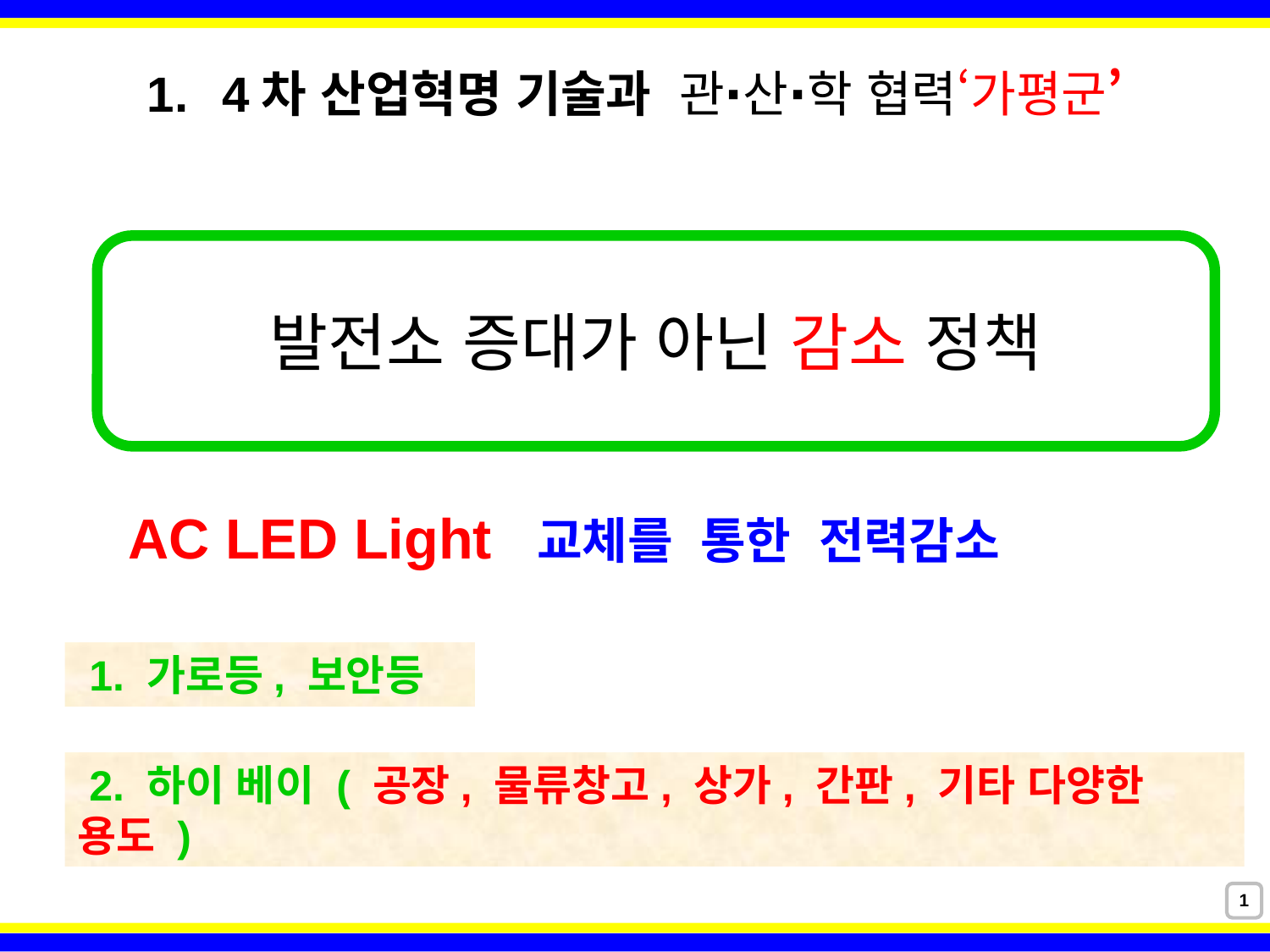

4차 산업혁명 기술과  관⋅산⋅학 협력‘가평군’

발전소 증대가 아닌 감소 정책
AC LED Light  교체를  통한  전력감소
 1. 가로등, 보안등
 2. 하이 베이 ( 공장, 물류창고, 상가, 간판, 기타 다양한 용도 )
1